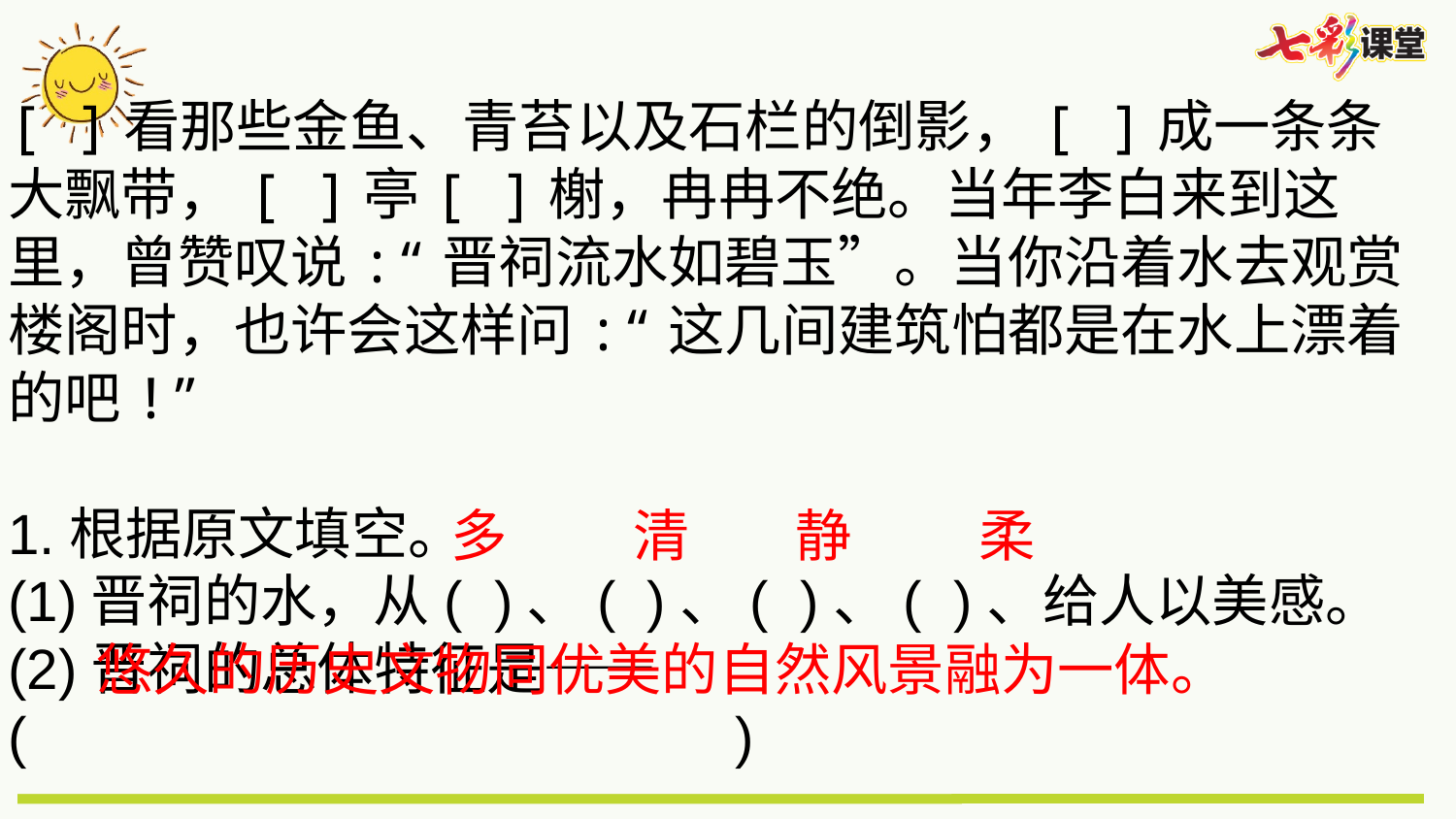

[ ]看那些金鱼、青苔以及石栏的倒影，[ ]成一条条大飘带，[ ]亭[ ]榭，冉冉不绝。当年李白来到这里，曾赞叹说:“晋祠流水如碧玉”。当你沿着水去观赏楼阁时，也许会这样问:“这几间建筑怕都是在水上漂着的吧!”

1.根据原文填空。
(1)晋祠的水，从(  )、(  )、(  )、(  )、给人以美感。
(2)晋祠的总体特征是——
(                                             )

多
清
静
柔
悠久的历史文物同优美的自然风景融为一体。